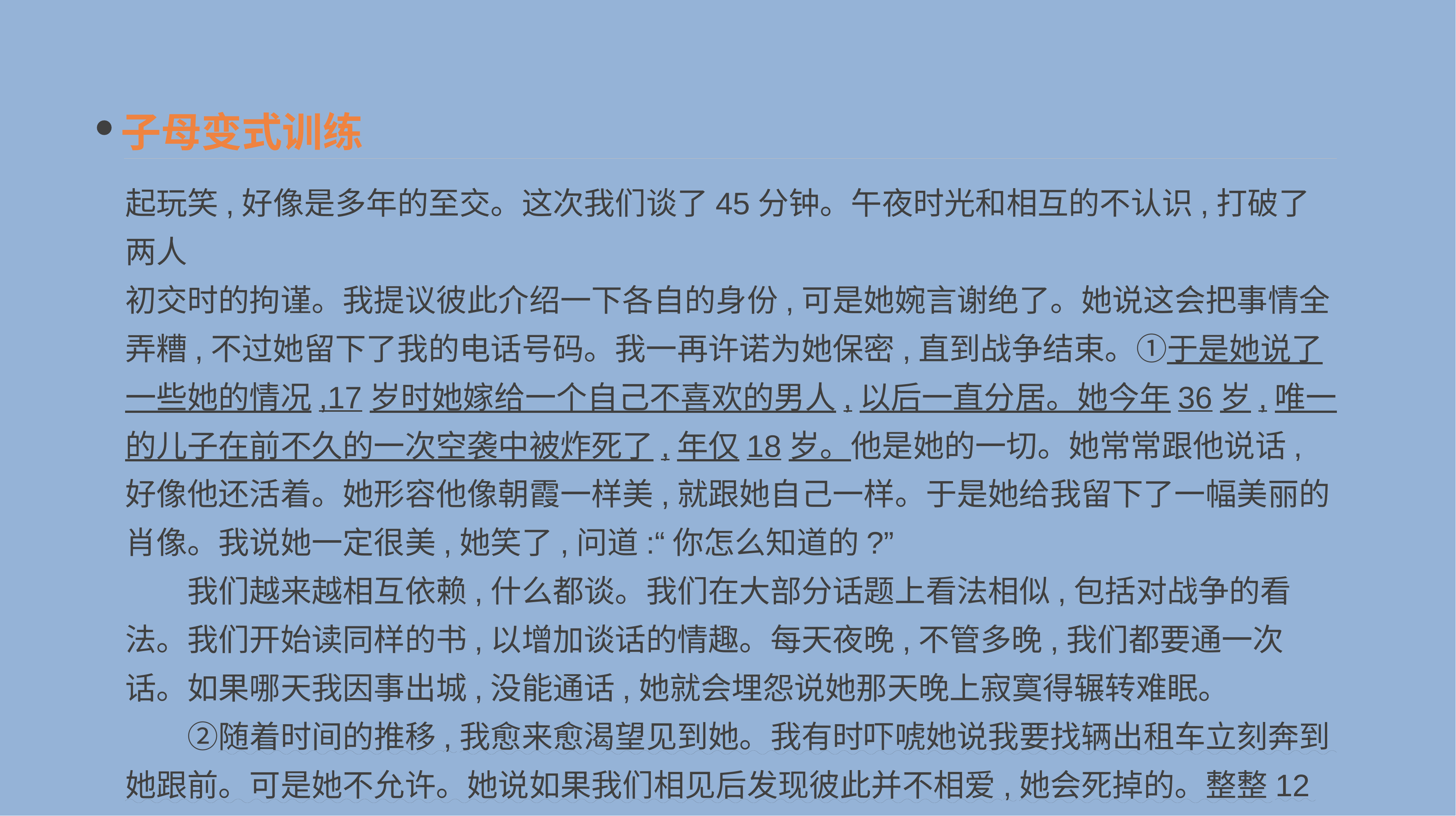

子母变式训练

起玩笑,好像是多年的至交。这次我们谈了45分钟。午夜时光和相互的不认识,打破了两人
初交时的拘谨。我提议彼此介绍一下各自的身份,可是她婉言谢绝了。她说这会把事情全弄糟,不过她留下了我的电话号码。我一再许诺为她保密,直到战争结束。①于是她说了一些她的情况,17岁时她嫁给一个自己不喜欢的男人,以后一直分居。她今年36岁,唯一的儿子在前不久的一次空袭中被炸死了,年仅18岁。他是她的一切。她常常跟他说话,好像他还活着。她形容他像朝霞一样美,就跟她自己一样。于是她给我留下了一幅美丽的肖像。我说她一定很美,她笑了,问道:“你怎么知道的?”
　　我们越来越相互依赖,什么都谈。我们在大部分话题上看法相似,包括对战争的看法。我们开始读同样的书,以增加谈话的情趣。每天夜晚,不管多晚,我们都要通一次话。如果哪天我因事出城,没能通话,她就会埋怨说她那天晚上寂寞得辗转难眠。
　　②随着时间的推移,我愈来愈渴望见到她。我有时吓唬她说我要找辆出租车立刻奔到她跟前。可是她不允许。她说如果我们相见后发现彼此并不相爱,她会死掉的。整整12个